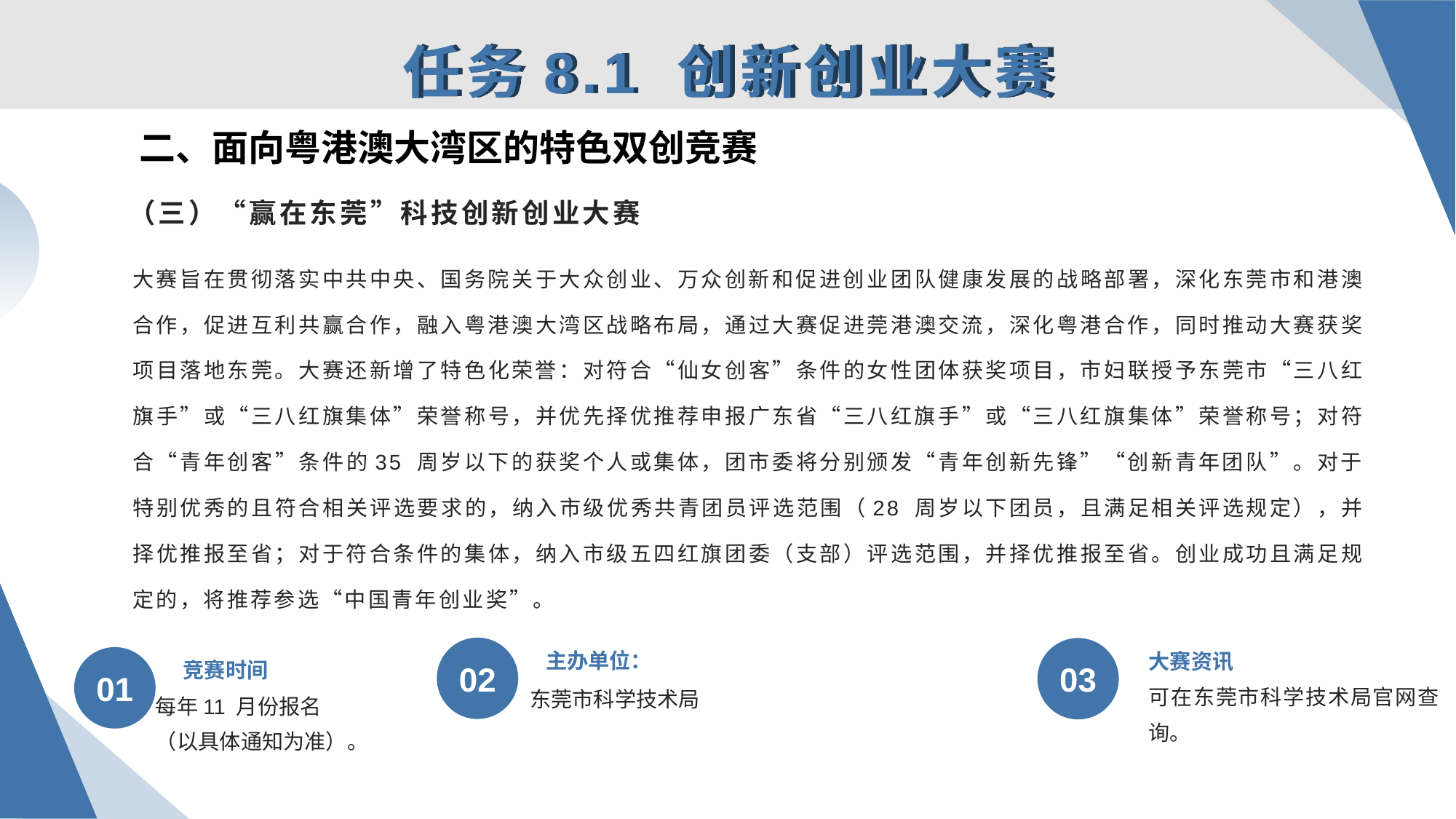

任务8.1 创新创业大赛
二、面向粤港澳大湾区的特色双创竞赛

# （三）“赢在东莞”科技创新创业大赛
大赛旨在贯彻落实中共中央、国务院关于大众创业、万众创新和促进创业团队健康发展的战略部署，深化东莞市和港澳合作，促进互利共赢合作，融入粤港澳大湾区战略布局，通过大赛促进莞港澳交流，深化粤港合作，同时推动大赛获奖项目落地东莞。大赛还新增了特色化荣誉：对符合“仙女创客”条件的女性团体获奖项目，市妇联授予东莞市“三八红旗手”或“三八红旗集体”荣誉称号，并优先择优推荐申报广东省“三八红旗手”或“三八红旗集体”荣誉称号；对符合“青年创客”条件的35 周岁以下的获奖个人或集体，团市委将分别颁发“青年创新先锋”“创新青年团队”。对于特别优秀的且符合相关评选要求的，纳入市级优秀共青团员评选范围（28 周岁以下团员，且满足相关评选规定），并择优推报至省；对于符合条件的集体，纳入市级五四红旗团委（支部）评选范围，并择优推报至省。创业成功且满足规定的，将推荐参选“中国青年创业奖”。
主办单位：
大赛资讯
竞赛时间
02
03
01
可在东莞市科学技术局官网查询。
东莞市科学技术局
每年11 月份报名
（以具体通知为准）。